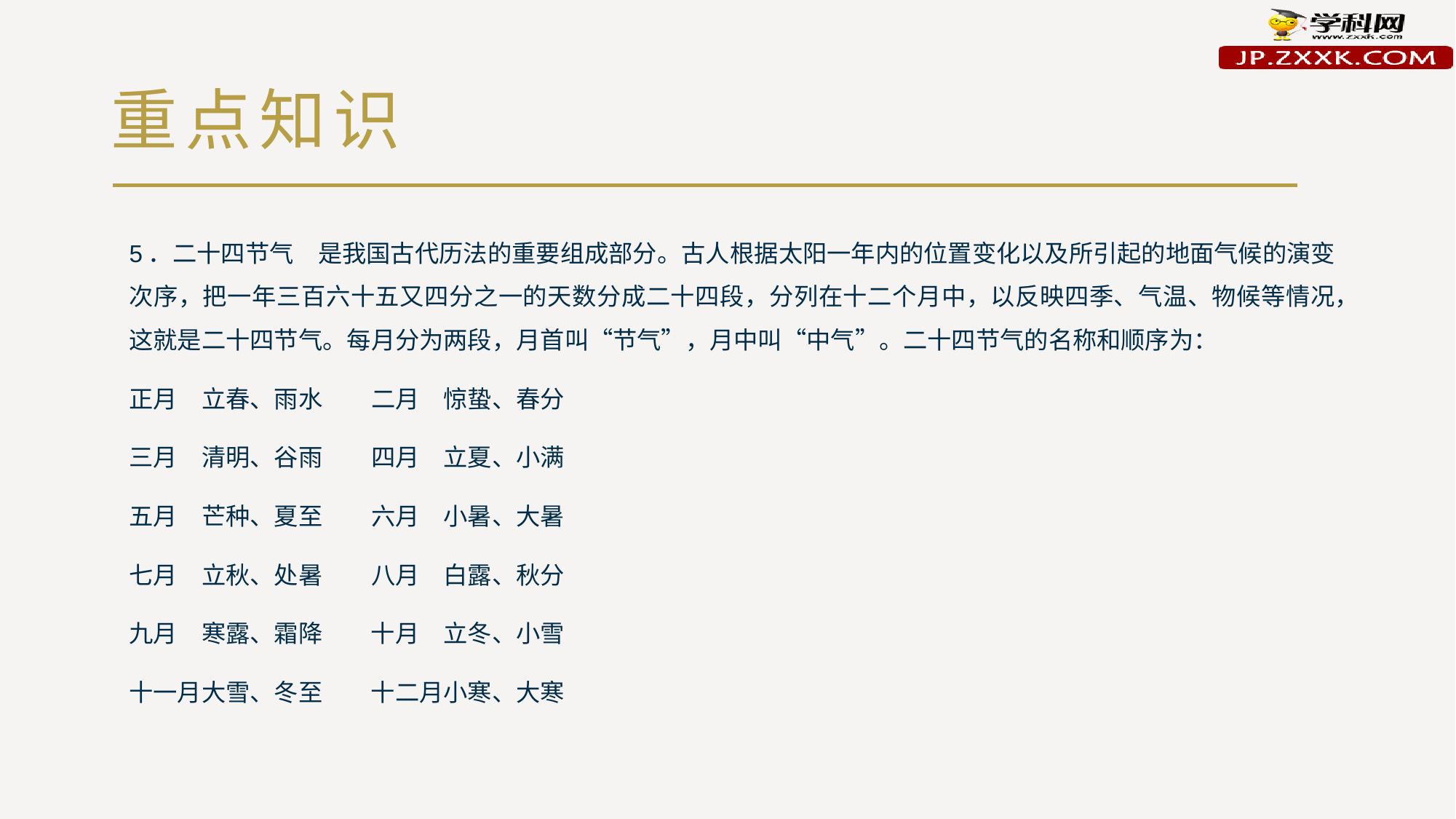

# 重点知识
5．二十四节气　是我国古代历法的重要组成部分。古人根据太阳一年内的位置变化以及所引起的地面气候的演变次序，把一年三百六十五又四分之一的天数分成二十四段，分列在十二个月中，以反映四季、气温、物候等情况，这就是二十四节气。每月分为两段，月首叫“节气”，月中叫“中气”。二十四节气的名称和顺序为：
正月　立春、雨水　　二月　惊蛰、春分
三月　清明、谷雨　　四月　立夏、小满
五月　芒种、夏至　　六月　小暑、大暑
七月　立秋、处暑　　八月　白露、秋分
九月　寒露、霜降　　十月　立冬、小雪
十一月大雪、冬至　　十二月小寒、大寒